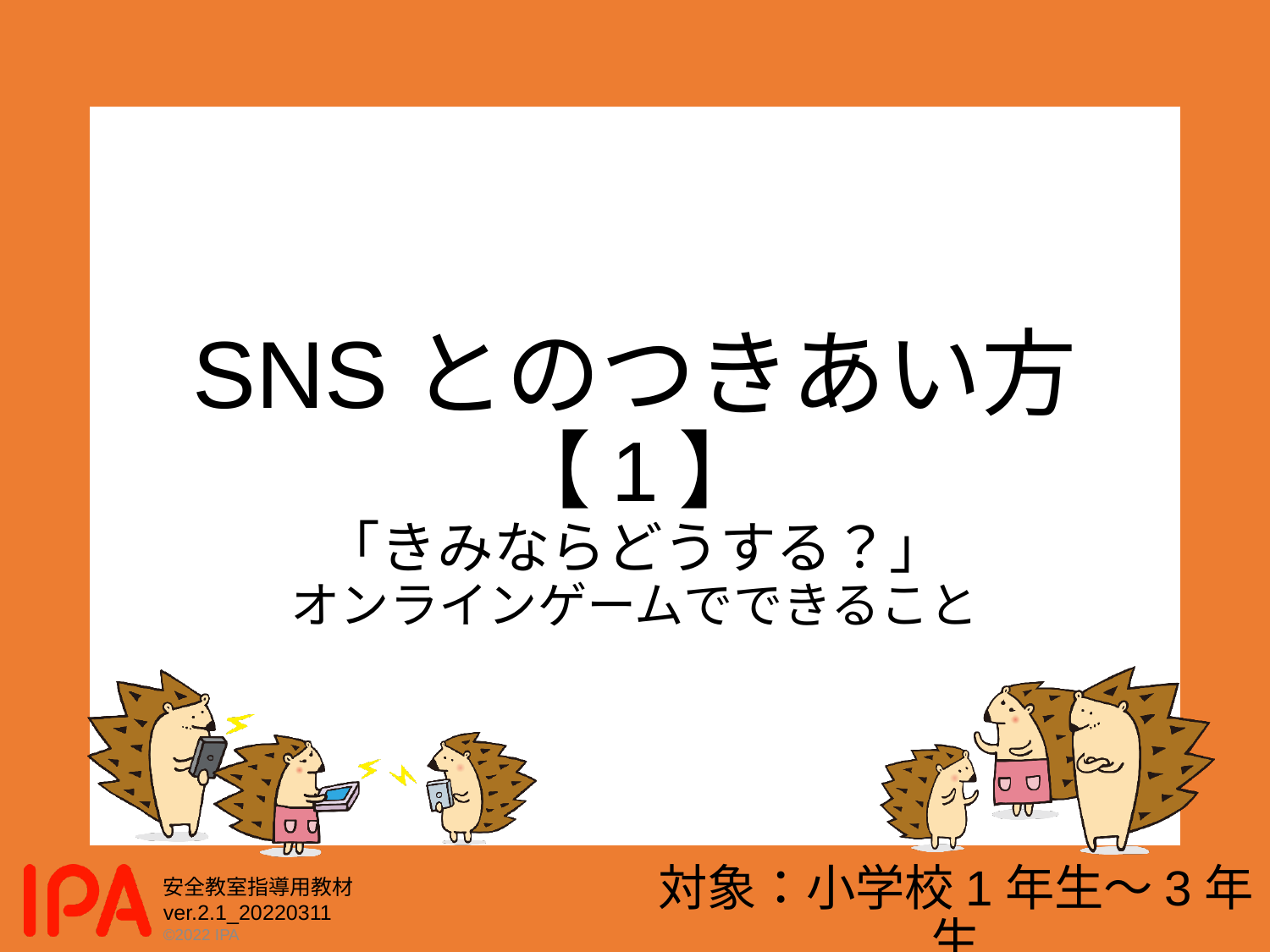

# SNSとのつきあい方【1】 「きみならどうする？」 オンラインゲームでできること
対象：小学校1年生～3年生